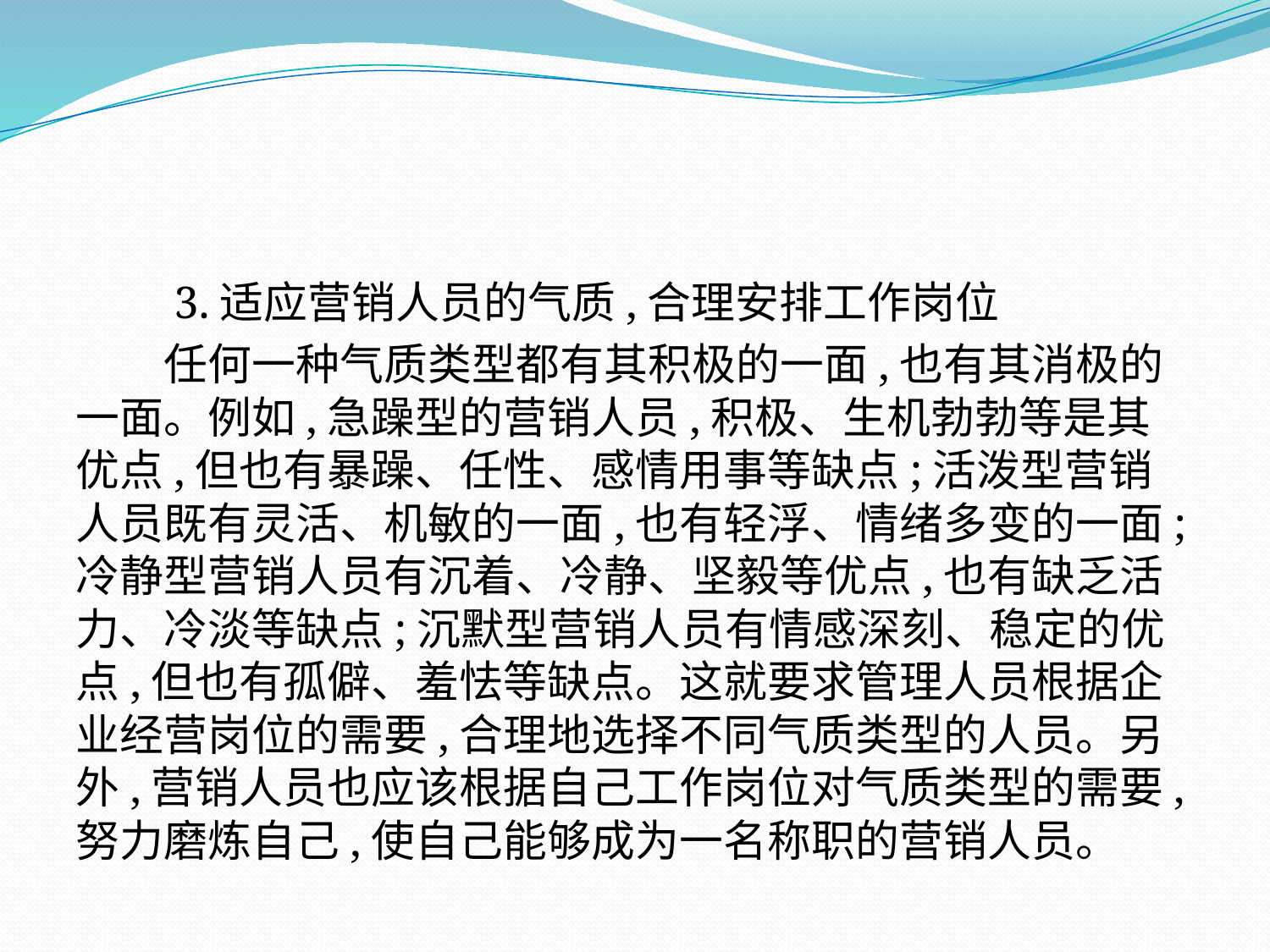

3.适应营销人员的气质,合理安排工作岗位
　　任何一种气质类型都有其积极的一面,也有其消极的一面。例如,急躁型的营销人员,积极、生机勃勃等是其优点,但也有暴躁、任性、感情用事等缺点;活泼型营销人员既有灵活、机敏的一面,也有轻浮、情绪多变的一面;冷静型营销人员有沉着、冷静、坚毅等优点,也有缺乏活力、冷淡等缺点;沉默型营销人员有情感深刻、稳定的优点,但也有孤僻、羞怯等缺点。这就要求管理人员根据企业经营岗位的需要,合理地选择不同气质类型的人员。另外,营销人员也应该根据自己工作岗位对气质类型的需要,努力磨炼自己,使自己能够成为一名称职的营销人员。